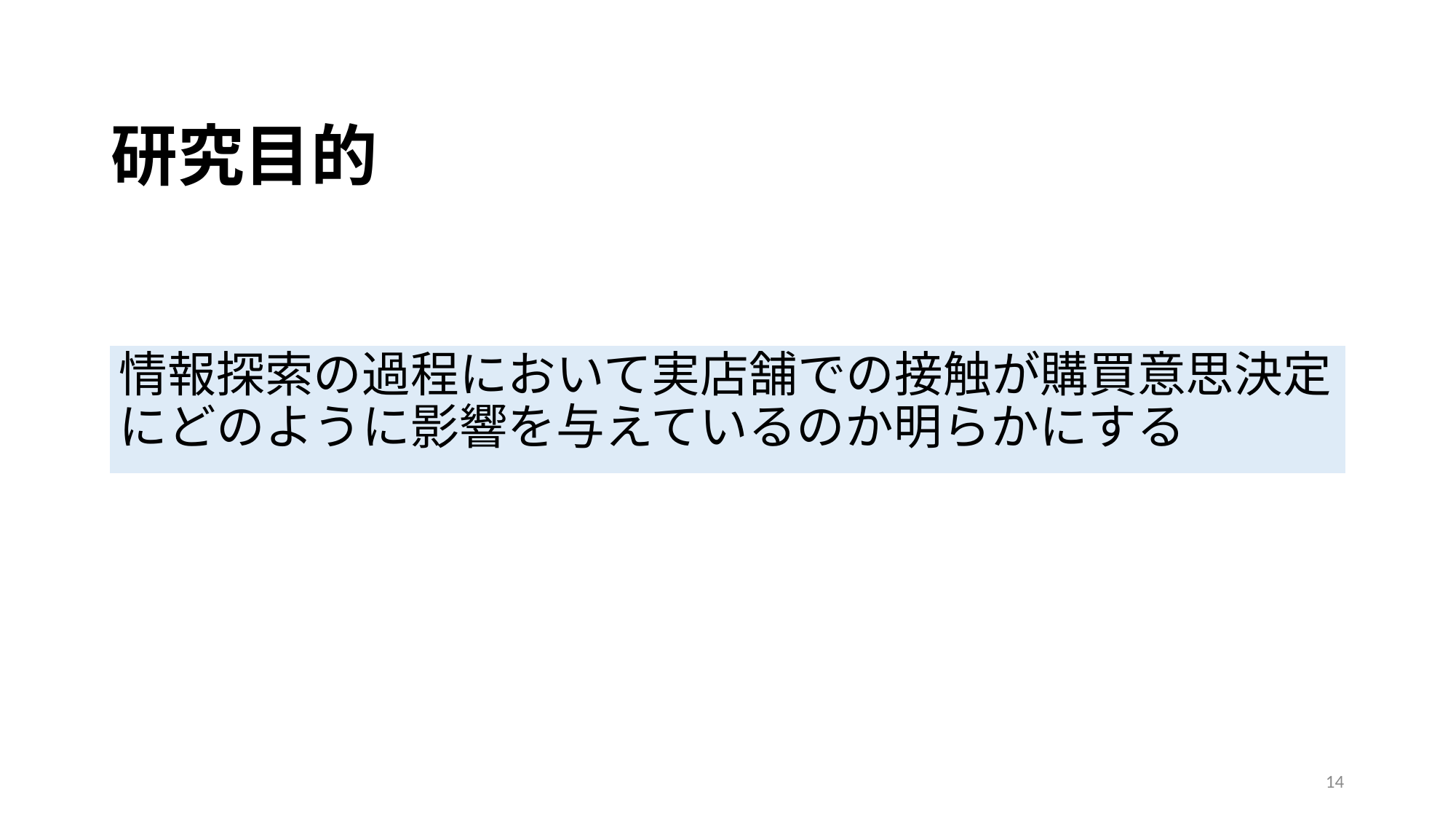

# 研究目的
情報探索の過程において実店舗での接触が購買意思決定にどのように影響を与えているのか明らかにする

14